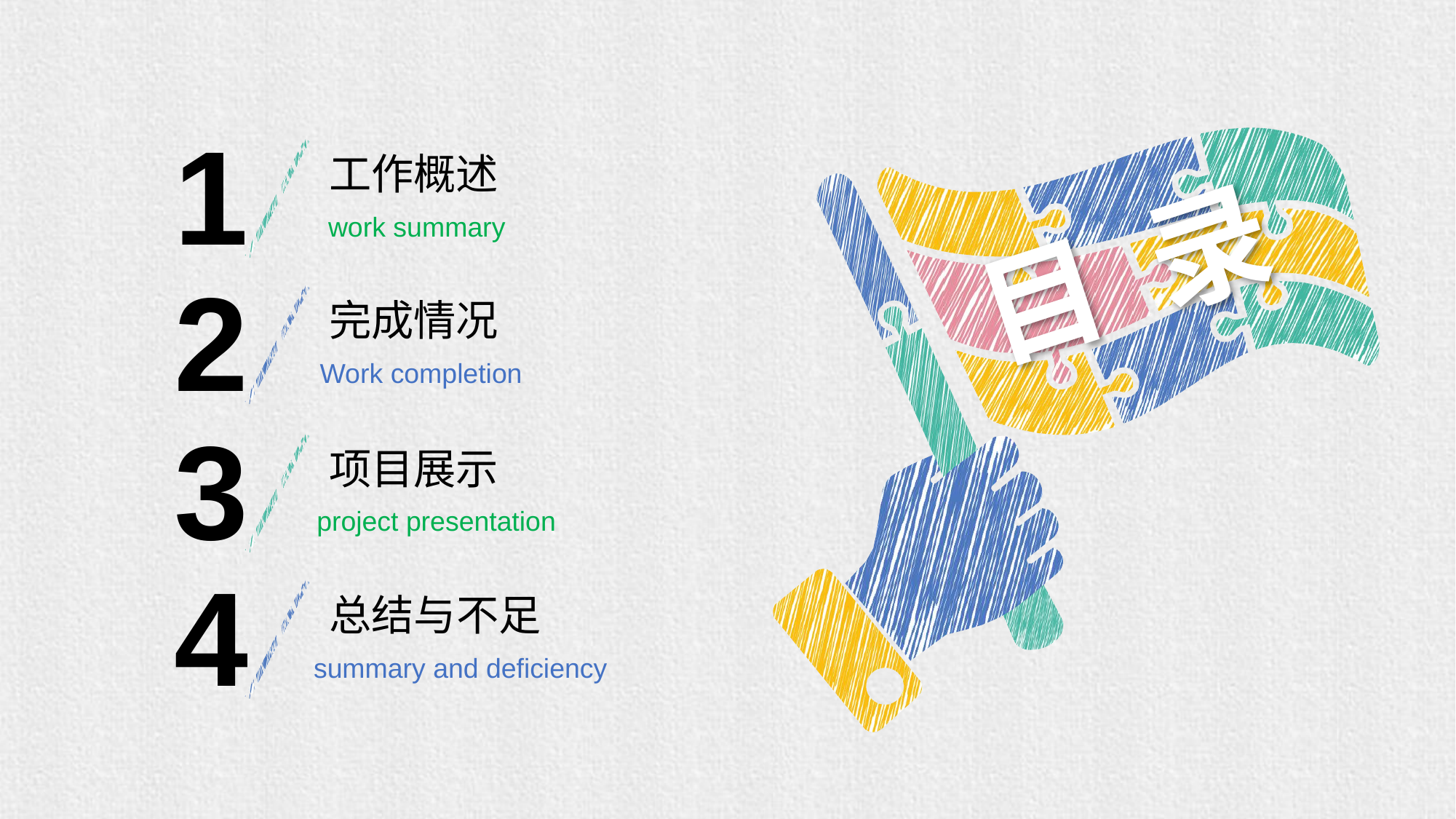

1

工作概述
目  录
 work summary
2

完成情况
Work completion
3

项目展示
project presentation
4

总结与不足
summary and deficiency